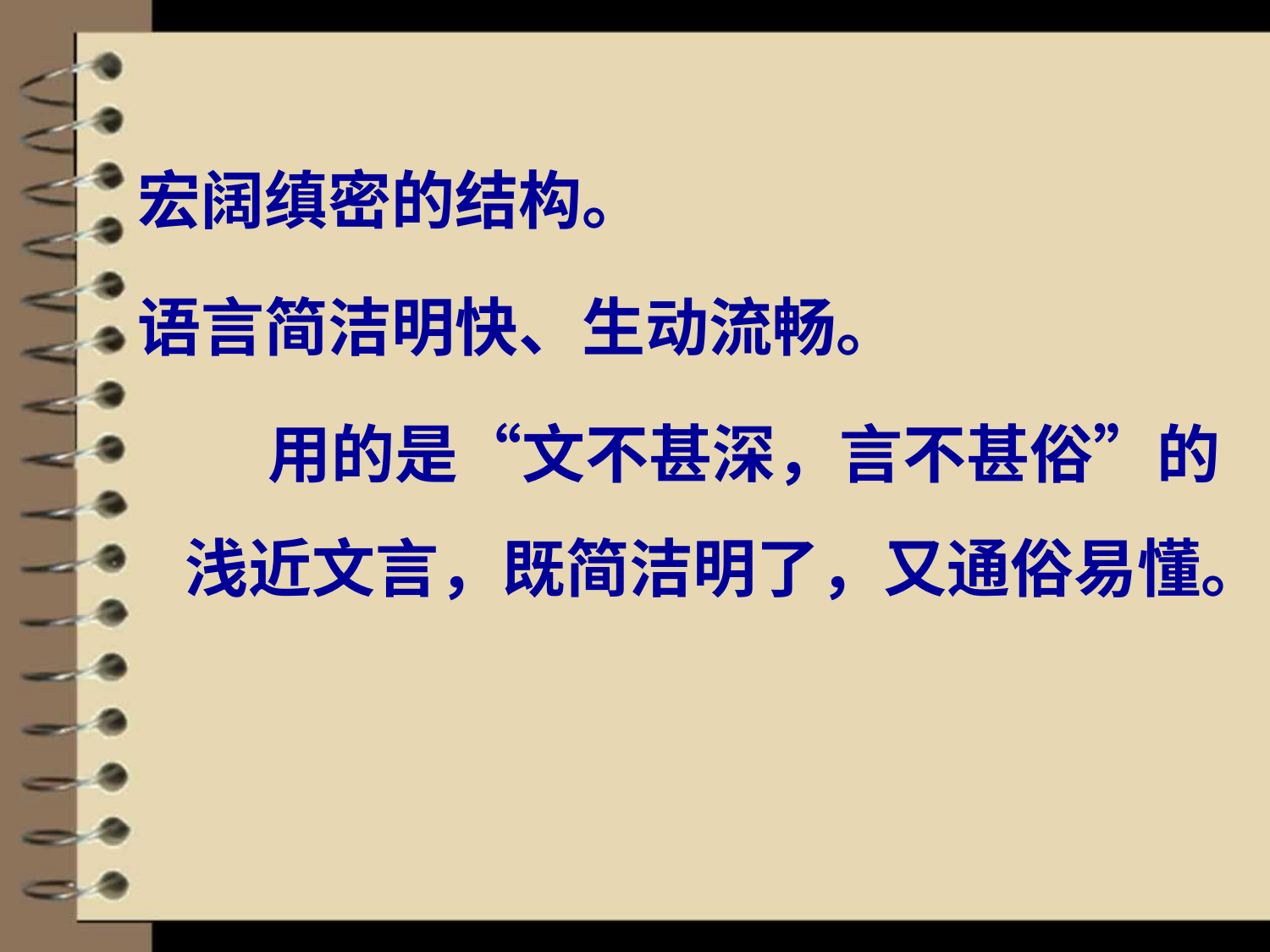

宏阔缜密的结构。
语言简洁明快、生动流畅。
        用的是“文不甚深，言不甚俗”的浅近文言，既简洁明了，又通俗易懂。